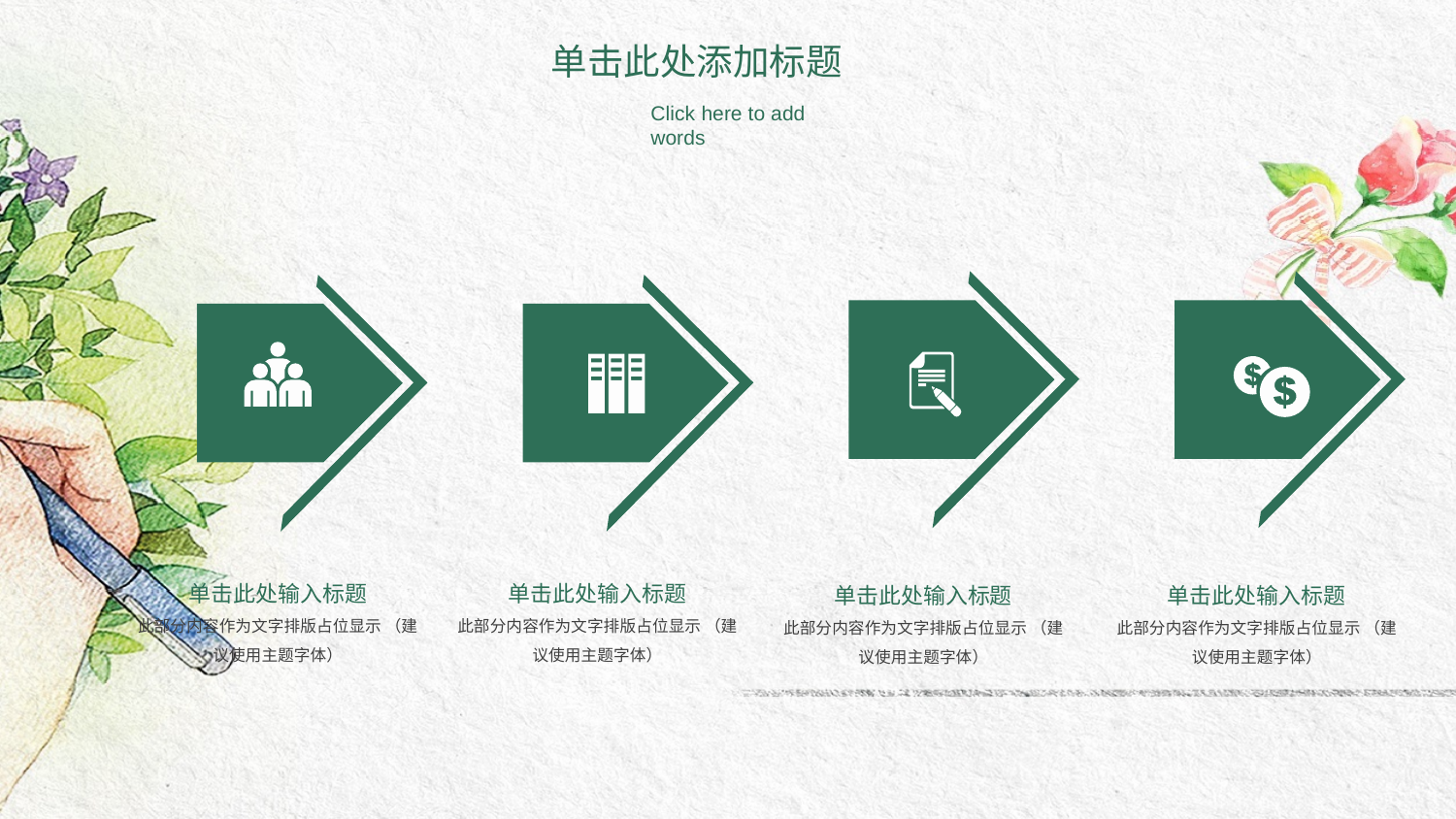

单击此处输入标题
此部分内容作为文字排版占位显示 （建议使用主题字体）
单击此处输入标题
此部分内容作为文字排版占位显示 （建议使用主题字体）
单击此处输入标题
此部分内容作为文字排版占位显示 （建议使用主题字体）
单击此处输入标题
此部分内容作为文字排版占位显示 （建议使用主题字体）